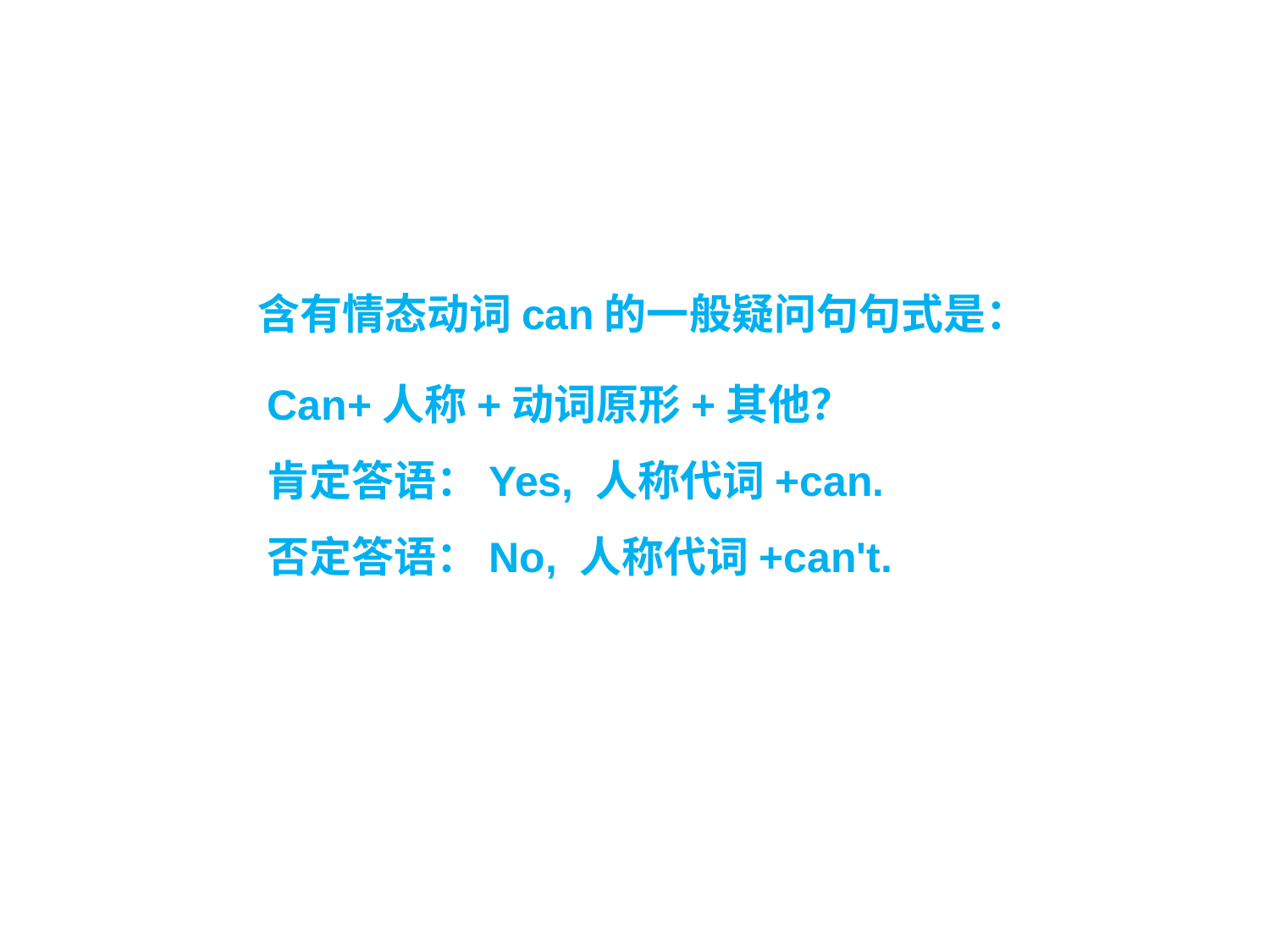

含有情态动词can的一般疑问句句式是：
Can+人称+动词原形+其他？
肯定答语：Yes, 人称代词+can.
否定答语：No, 人称代词+can't.